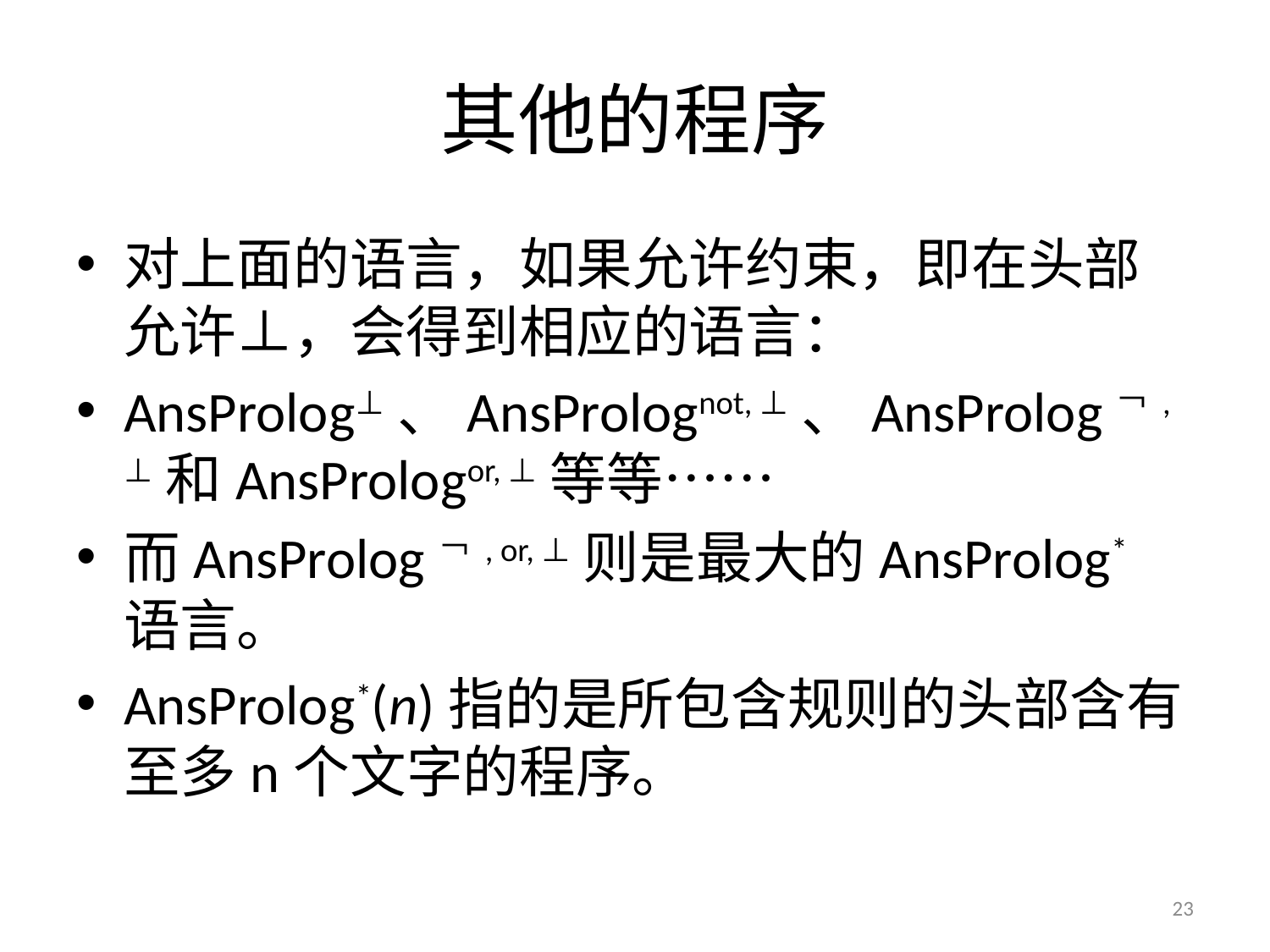

# 其他的程序
对上面的语言，如果允许约束，即在头部允许⊥，会得到相应的语言：
AnsProlog⊥、AnsProlognot, ⊥、AnsProlog￢, ⊥和AnsPrologor, ⊥等等……
而AnsProlog￢, or, ⊥则是最大的AnsProlog*语言。
AnsProlog*(n)指的是所包含规则的头部含有至多n个文字的程序。

23